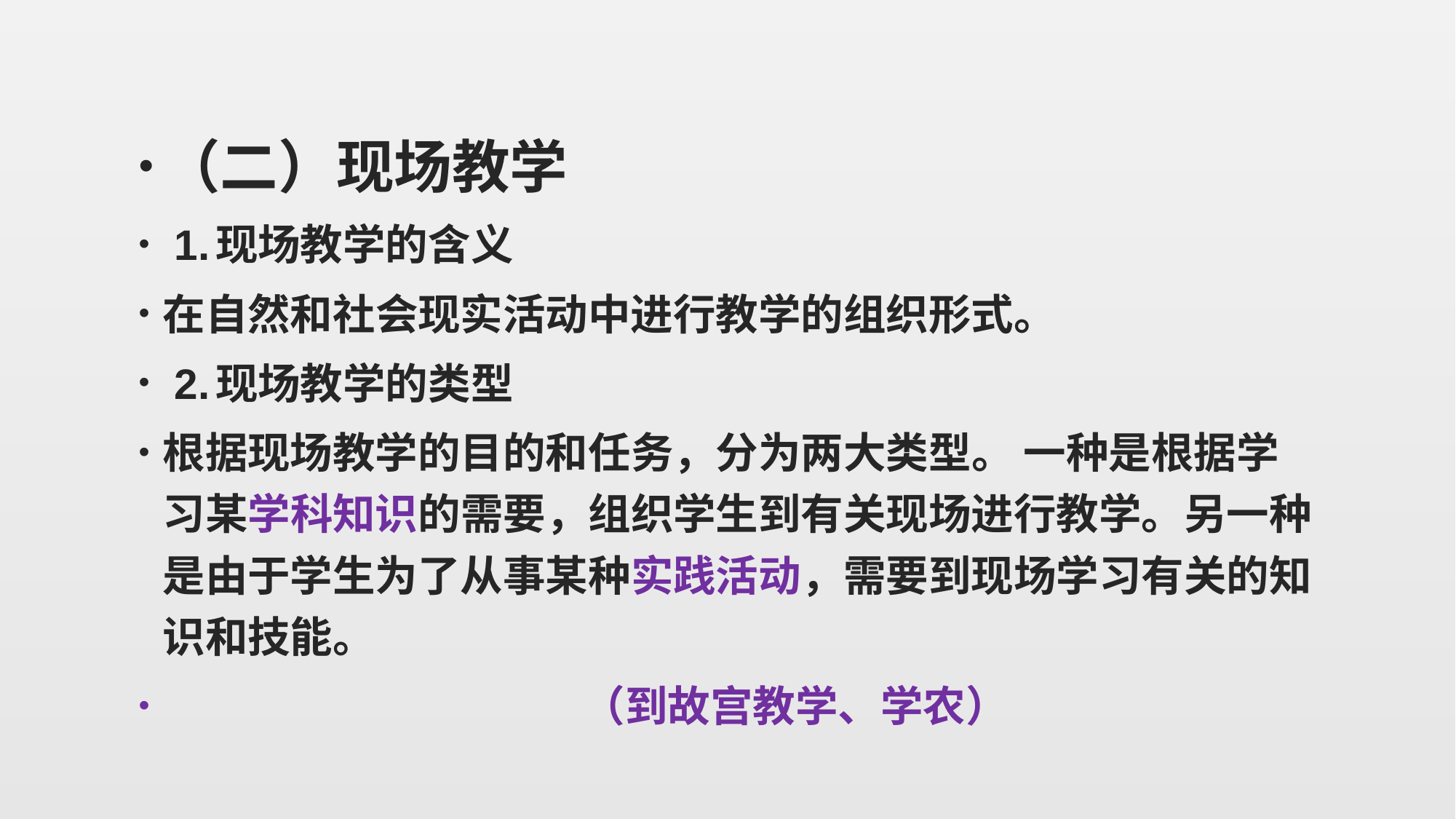

（二）现场教学
 1.现场教学的含义
在自然和社会现实活动中进行教学的组织形式。
 2.现场教学的类型
根据现场教学的目的和任务，分为两大类型。 一种是根据学习某学科知识的需要，组织学生到有关现场进行教学。另一种是由于学生为了从事某种实践活动，需要到现场学习有关的知识和技能。
                                           （到故宫教学、学农）